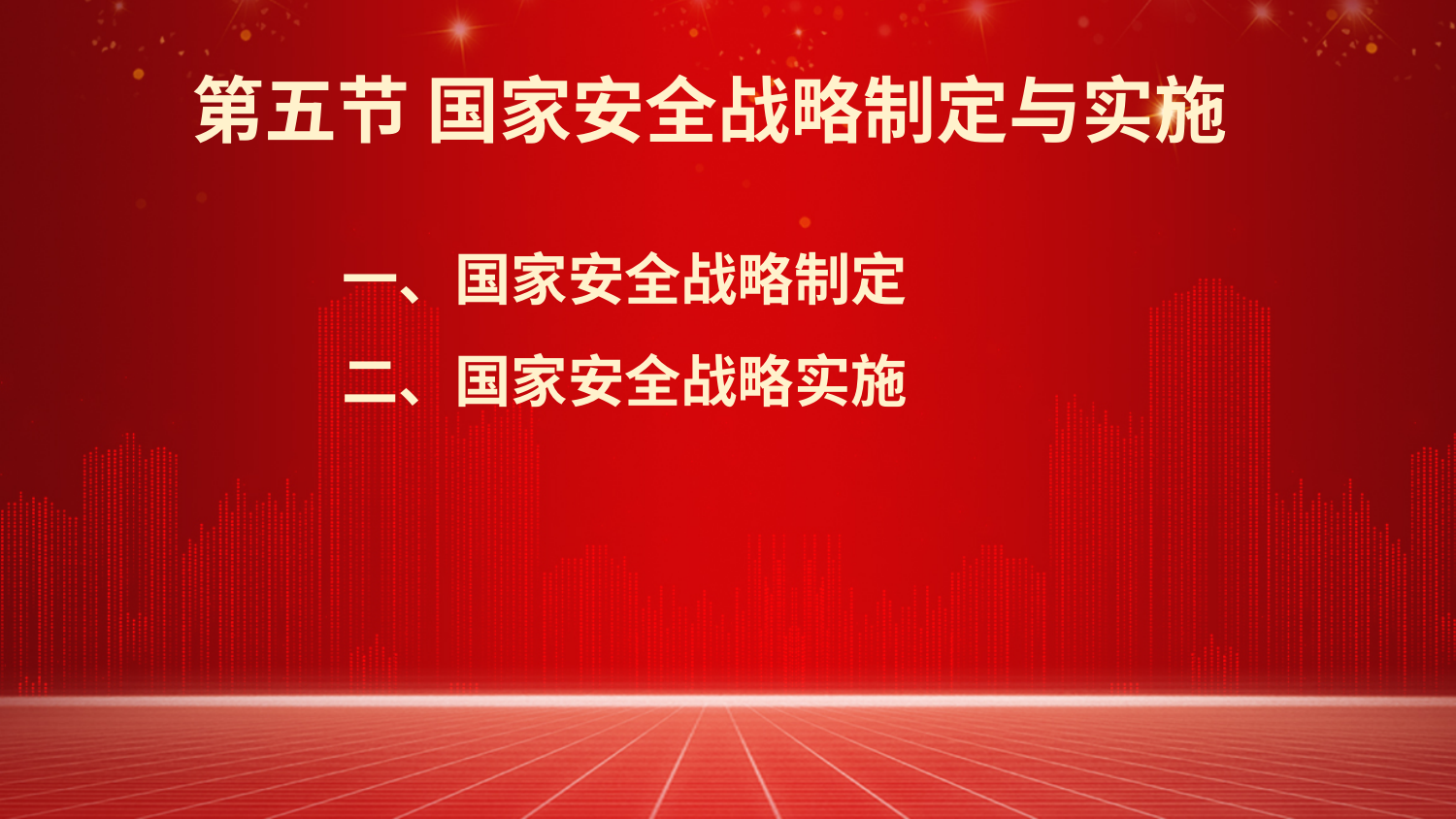

第五节 国家安全战略制定与实施

一、国家安全战略制定
二、国家安全战略实施